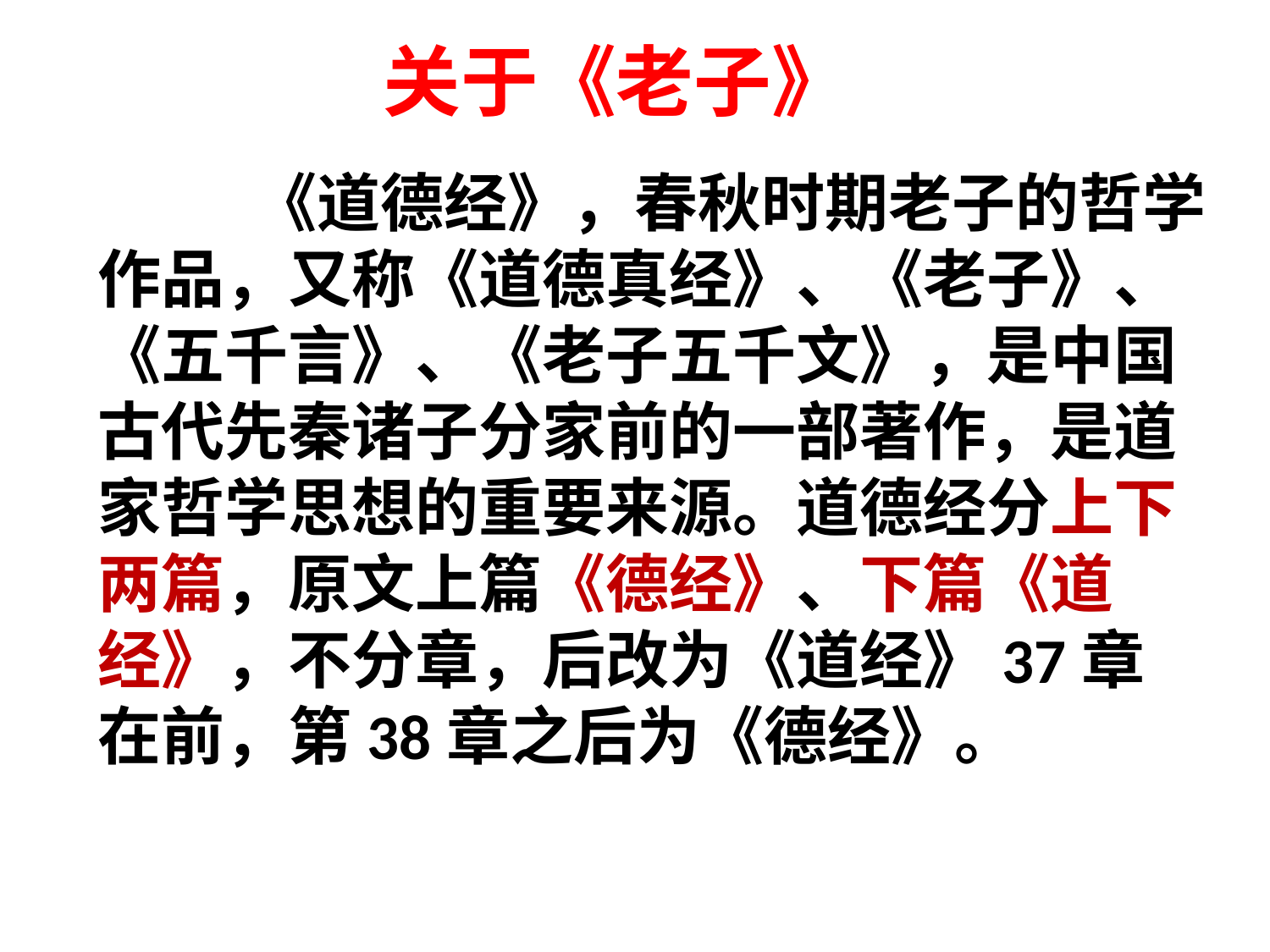

# 关于《老子》
        《道德经》，春秋时期老子的哲学作品，又称《道德真经》、《老子》、《五千言》、《老子五千文》，是中国古代先秦诸子分家前的一部著作，是道家哲学思想的重要来源。道德经分上下两篇，原文上篇《德经》、下篇《道经》，不分章，后改为《道经》37章在前，第38章之后为《德经》。